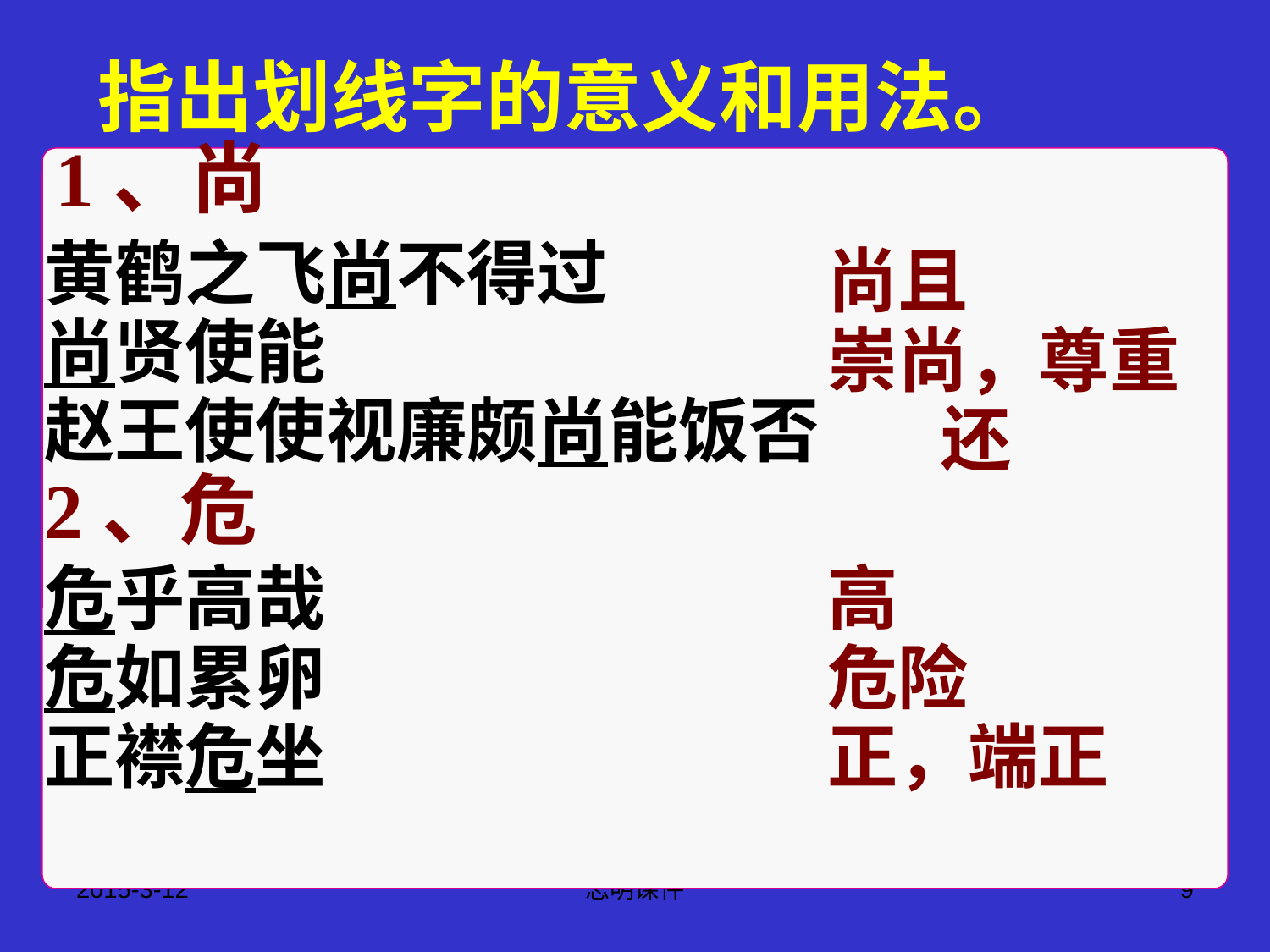

指出划线字的意义和用法。
1、尚

黄鹤之飞尚不得过
尚贤使能
赵王使使视廉颇尚能饭否
尚且
崇尚，尊重
      还
2、危
危乎高哉
危如累卵
正襟危坐
高
危险
正，端正
2015-3-12
志明课件
9